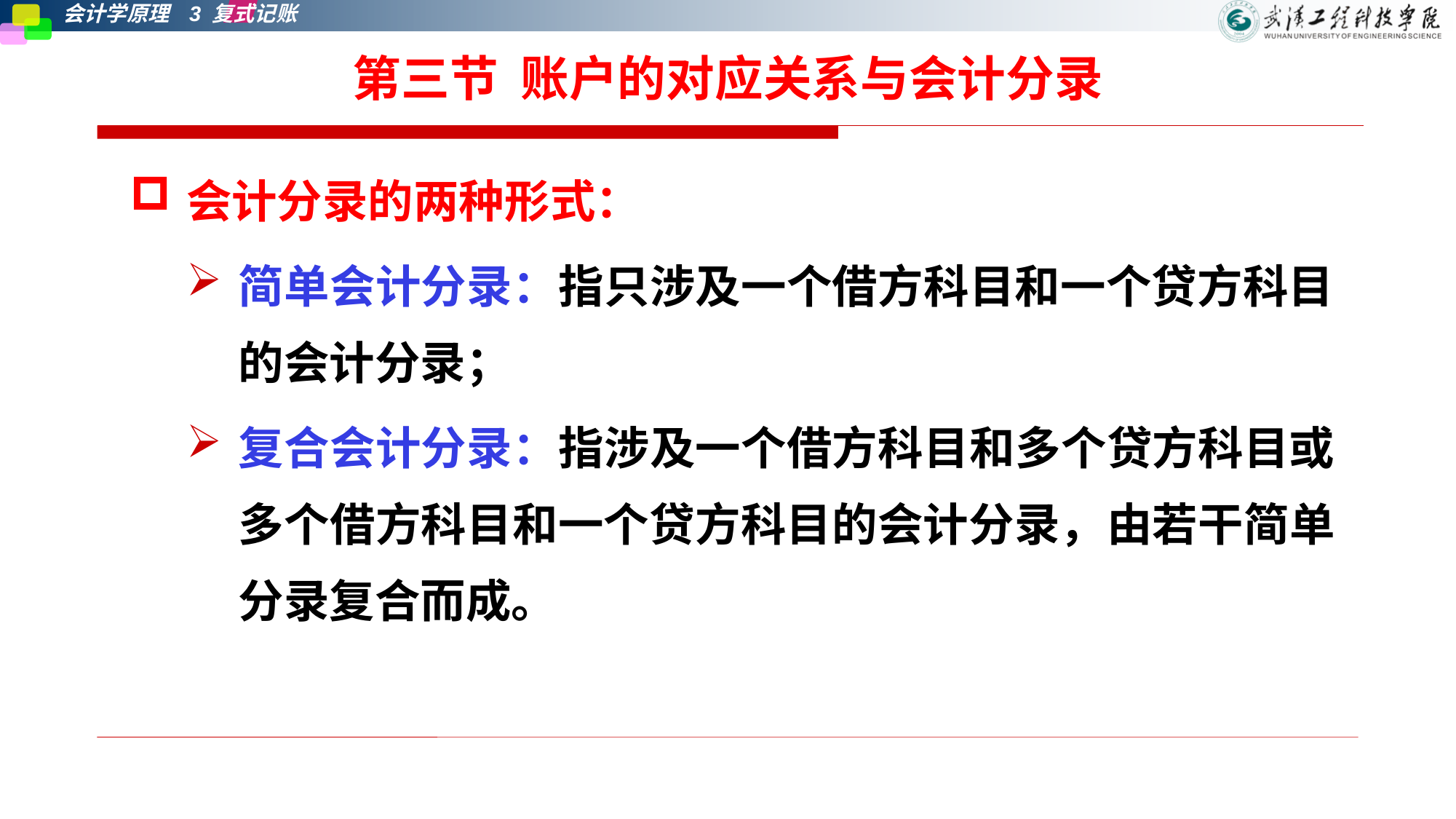

# 第三节  账户的对应关系与会计分录
会计分录的两种形式：
简单会计分录：指只涉及一个借方科目和一个贷方科目的会计分录；
复合会计分录：指涉及一个借方科目和多个贷方科目或多个借方科目和一个贷方科目的会计分录，由若干简单分录复合而成。